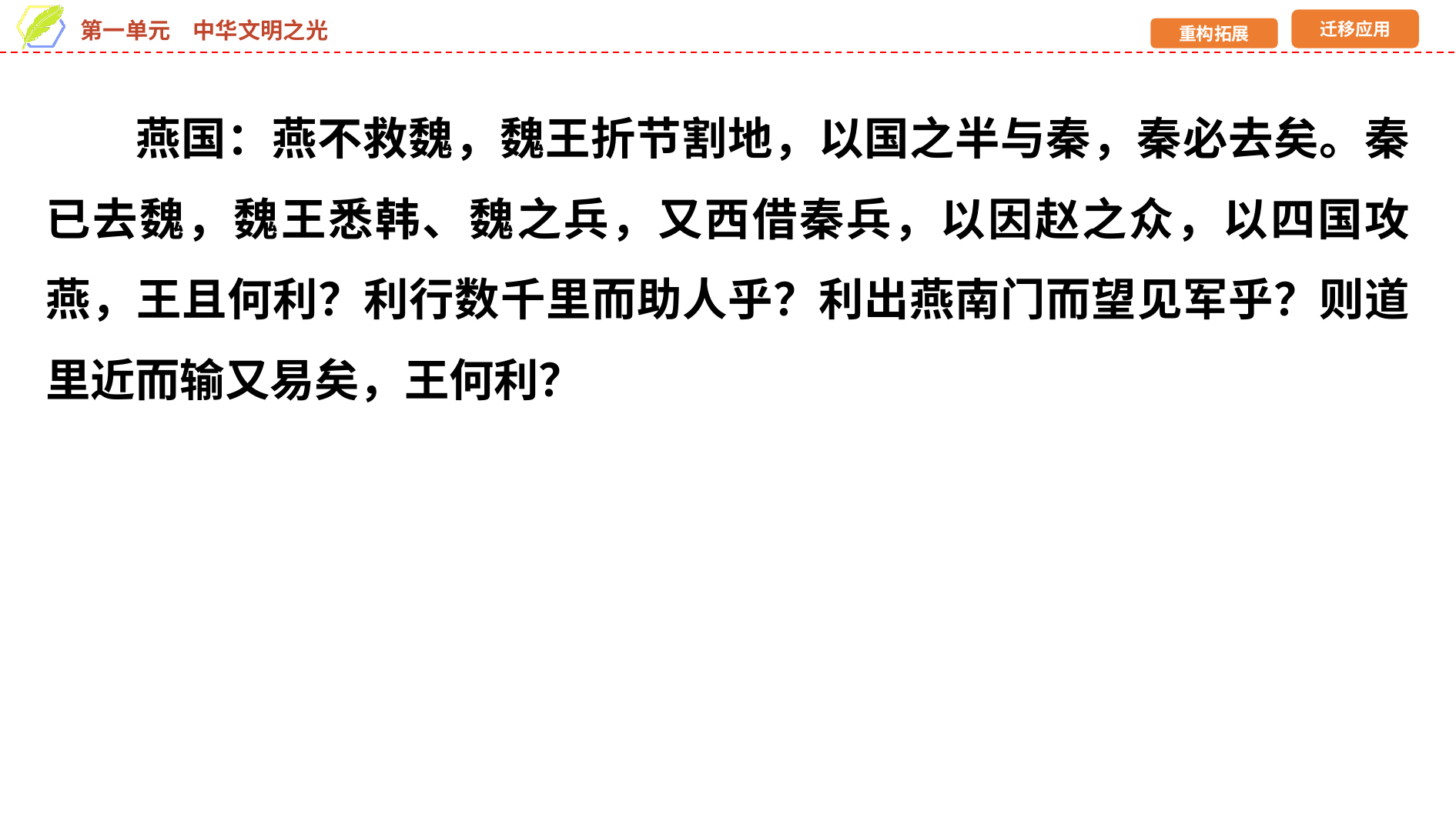

燕国：燕不救魏，魏王折节割地，以国之半与秦，秦必去矣。秦已去魏，魏王悉韩、魏之兵，又西借秦兵，以因赵之众，以四国攻燕，王且何利？利行数千里而助人乎？利出燕南门而望见军乎？则道里近而输又易矣，王何利？